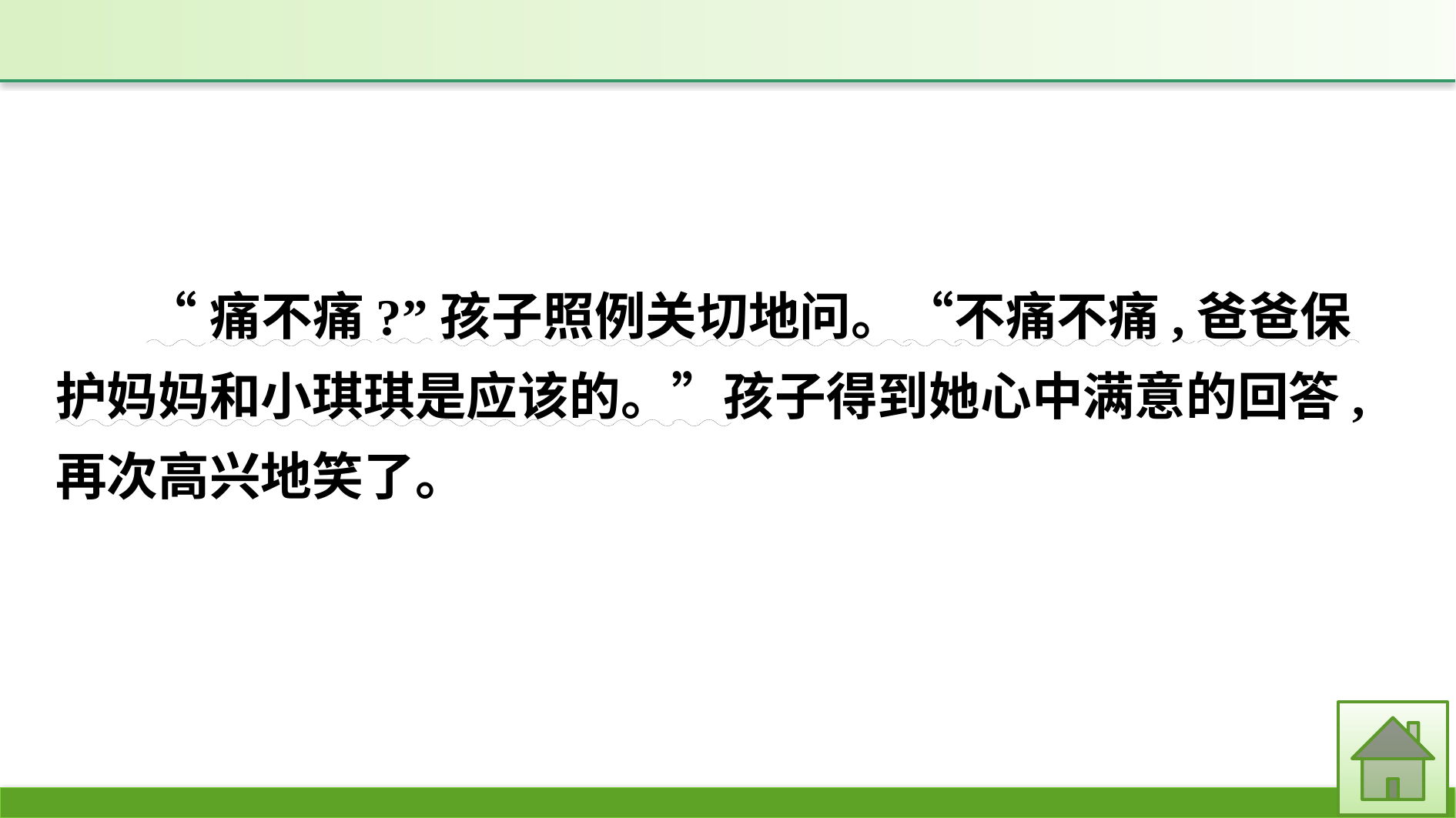

“痛不痛?”孩子照例关切地问。“不痛不痛,爸爸保护妈妈和小琪琪是应该的。”孩子得到她心中满意的回答,再次高兴地笑了。